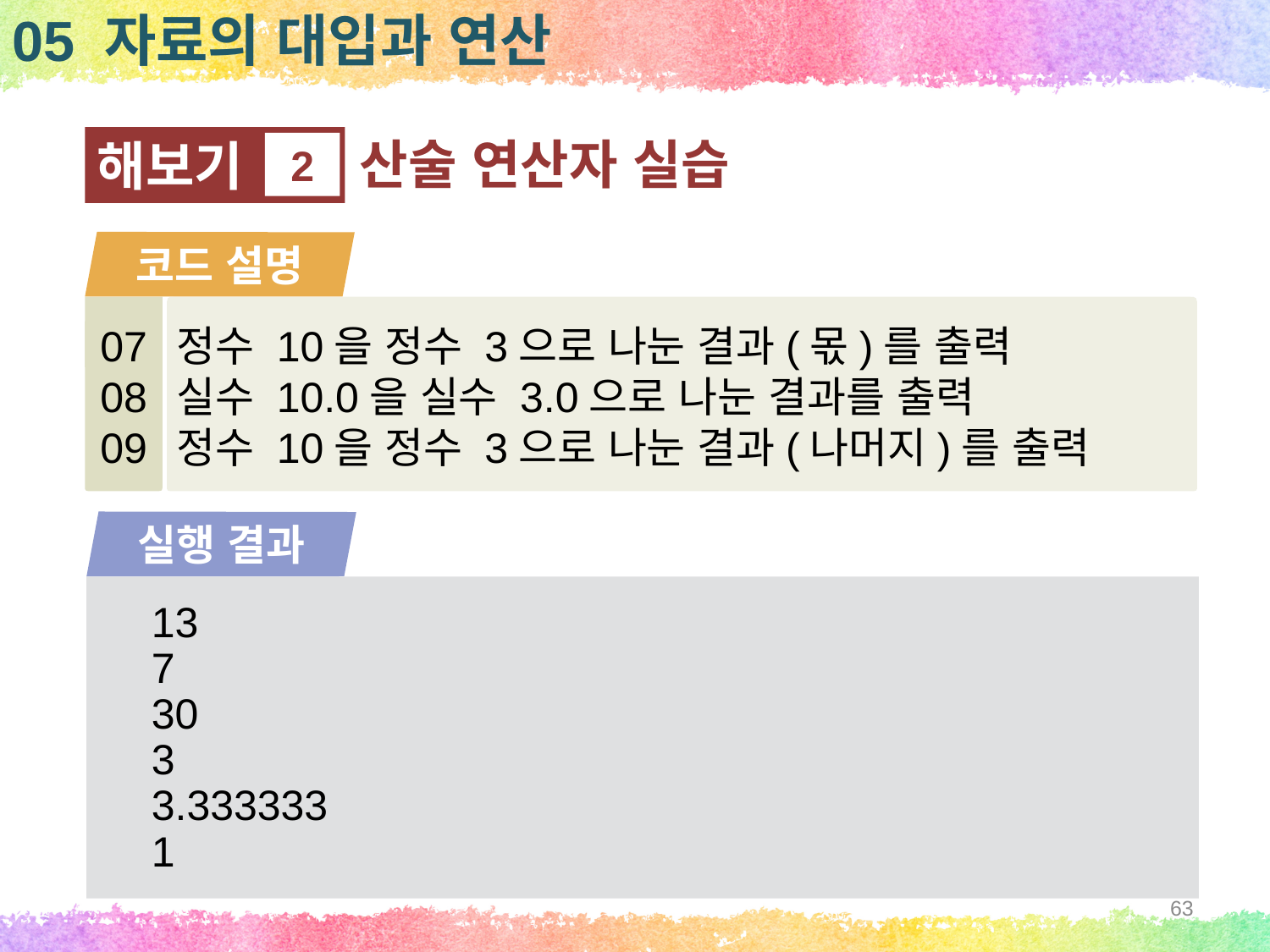

05 자료의 대입과 연산
산술 연산자 실습
해보기
2
코드 설명

07
08
09
정수 10을 정수 3으로 나눈 결과(몫)를 출력
실수 10.0을 실수 3.0으로 나눈 결과를 출력
정수 10을 정수 3으로 나눈 결과(나머지)를 출력
실행 결과
13
7
30
3
3.333333
1
63